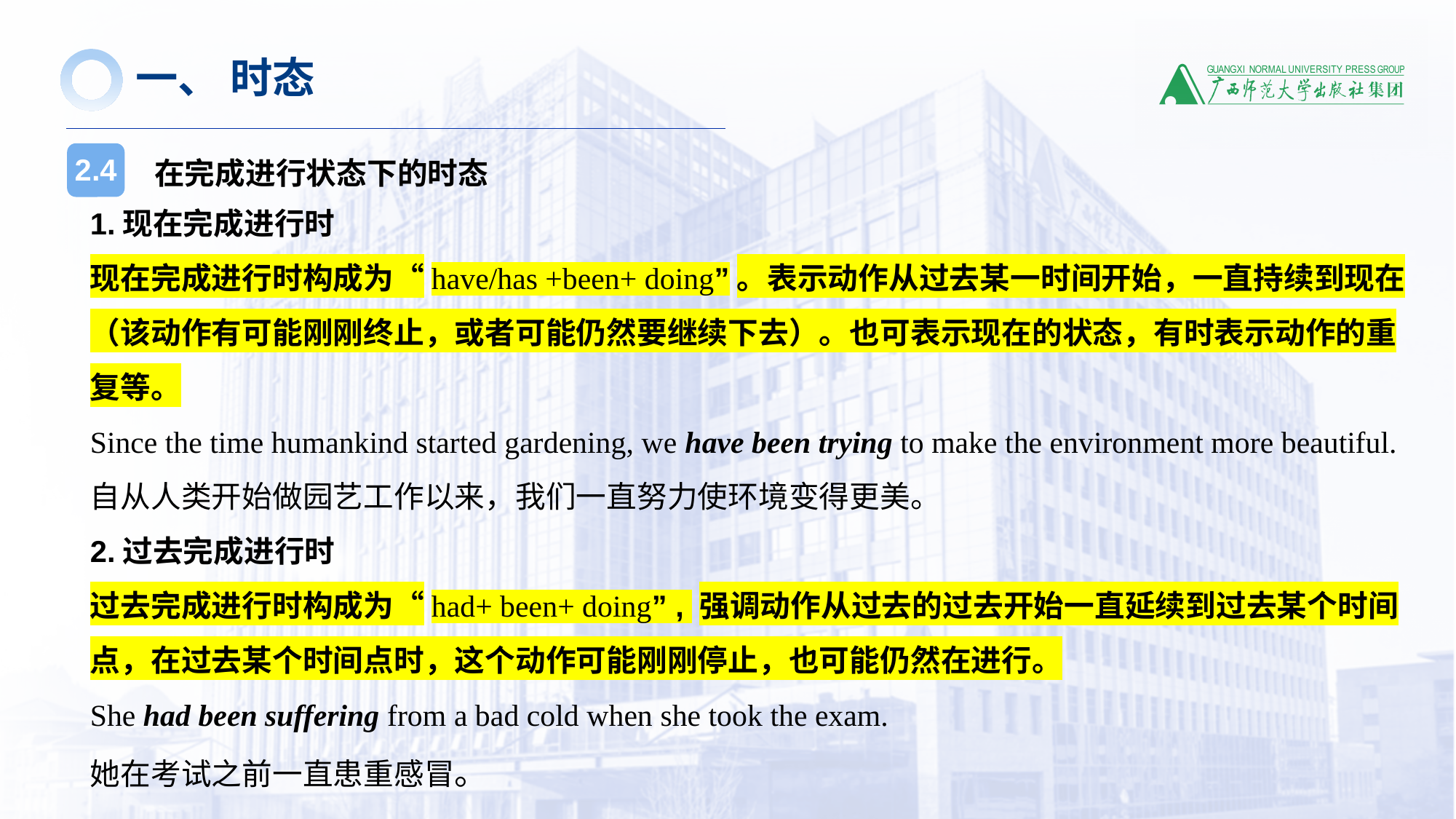

一、 时态

在完成进行状态下的时态

2.4

1.现在完成进行时
现在完成进行时构成为“have/has +been+ doing”。表示动作从过去某一时间开始，一直持续到现在（该动作有可能刚刚终止，或者可能仍然要继续下去）。也可表示现在的状态，有时表示动作的重复等。
Since the time humankind started gardening, we have been trying to make the environment more beautiful.
自从人类开始做园艺工作以来，我们一直努力使环境变得更美。
2.过去完成进行时
过去完成进行时构成为“had+ been+ doing” , 强调动作从过去的过去开始一直延续到过去某个时间点，在过去某个时间点时，这个动作可能刚刚停止，也可能仍然在进行。
She had been suffering from a bad cold when she took the exam.
她在考试之前一直患重感冒。